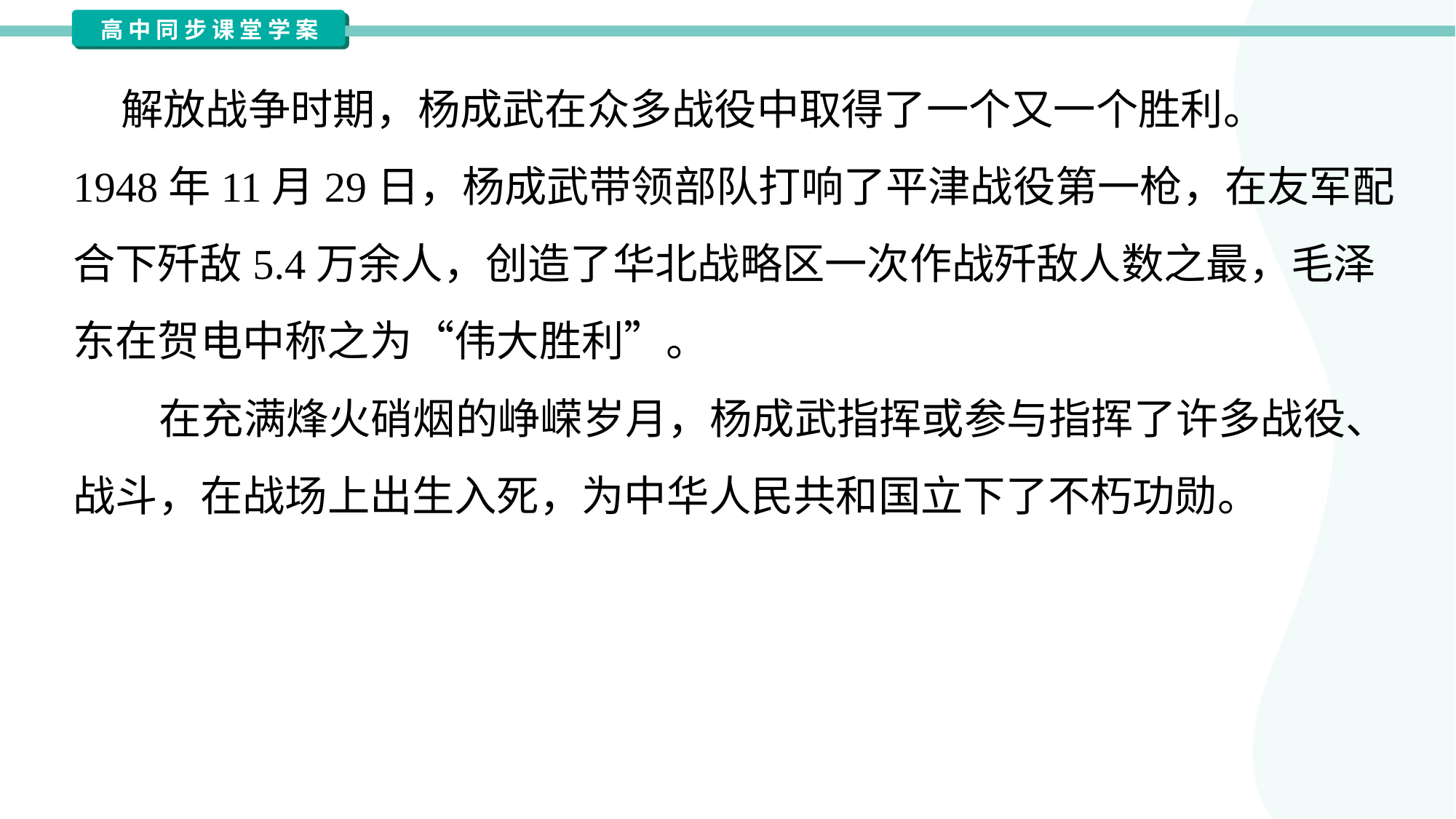

解放战争时期，杨成武在众多战役中取得了一个又一个胜利。
1948年11月29日，杨成武带领部队打响了平津战役第一枪，在友军配
合下歼敌5.4万余人，创造了华北战略区一次作战歼敌人数之最，毛泽
东在贺电中称之为“伟大胜利”。
        在充满烽火硝烟的峥嵘岁月，杨成武指挥或参与指挥了许多战役、
战斗，在战场上出生入死，为中华人民共和国立下了不朽功勋。